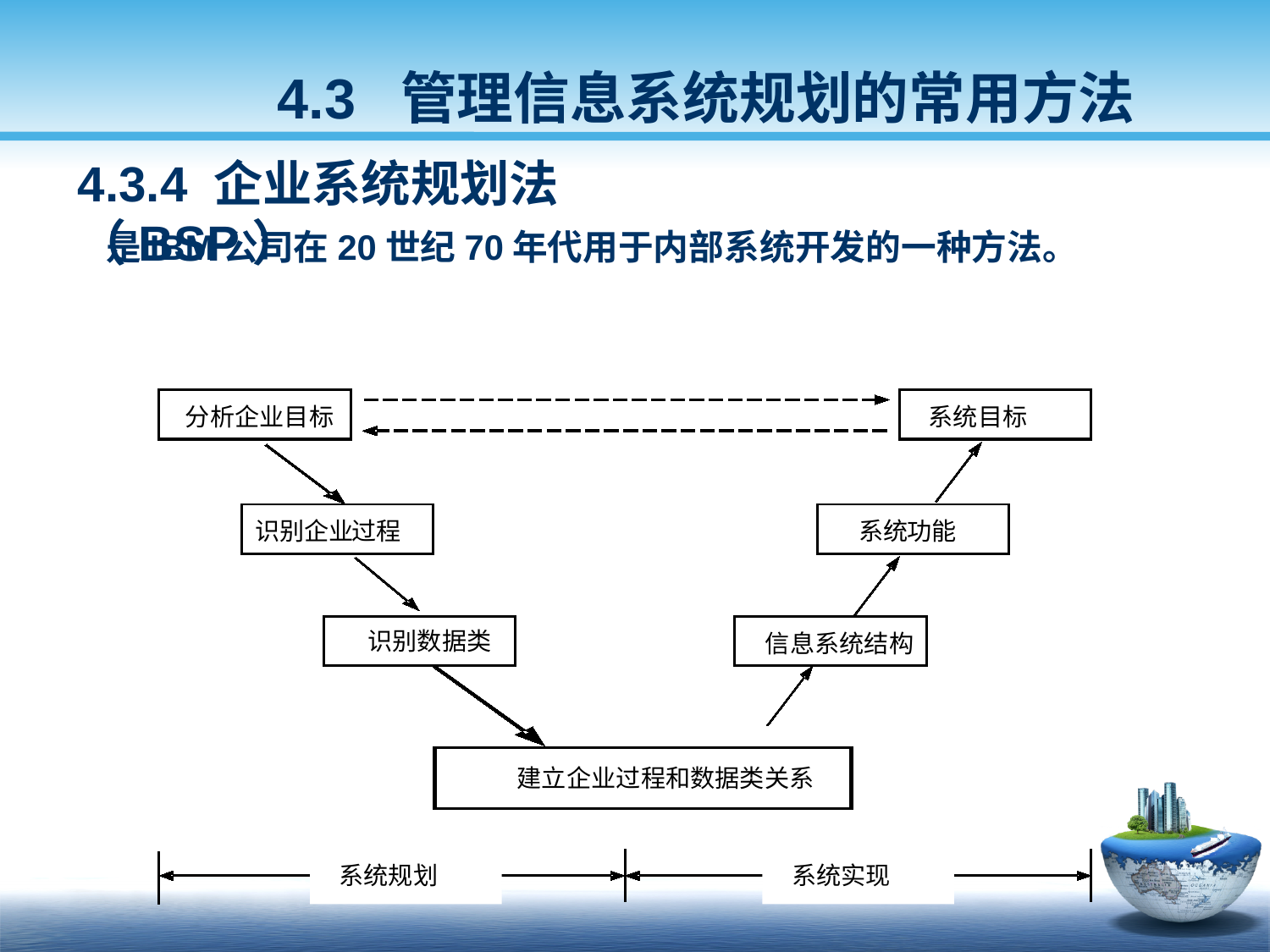

4.3  管理信息系统规划的常用方法
4.3.4 企业系统规划法（BSP）
是IBM公司在20世纪70年代用于内部系统开发的一种方法。

分析企业目标
系统目标

识别企业
过程
系统
功能

识别数据类
信息系统结构

建立企业过程和数据类关系

系统规划
系统实现